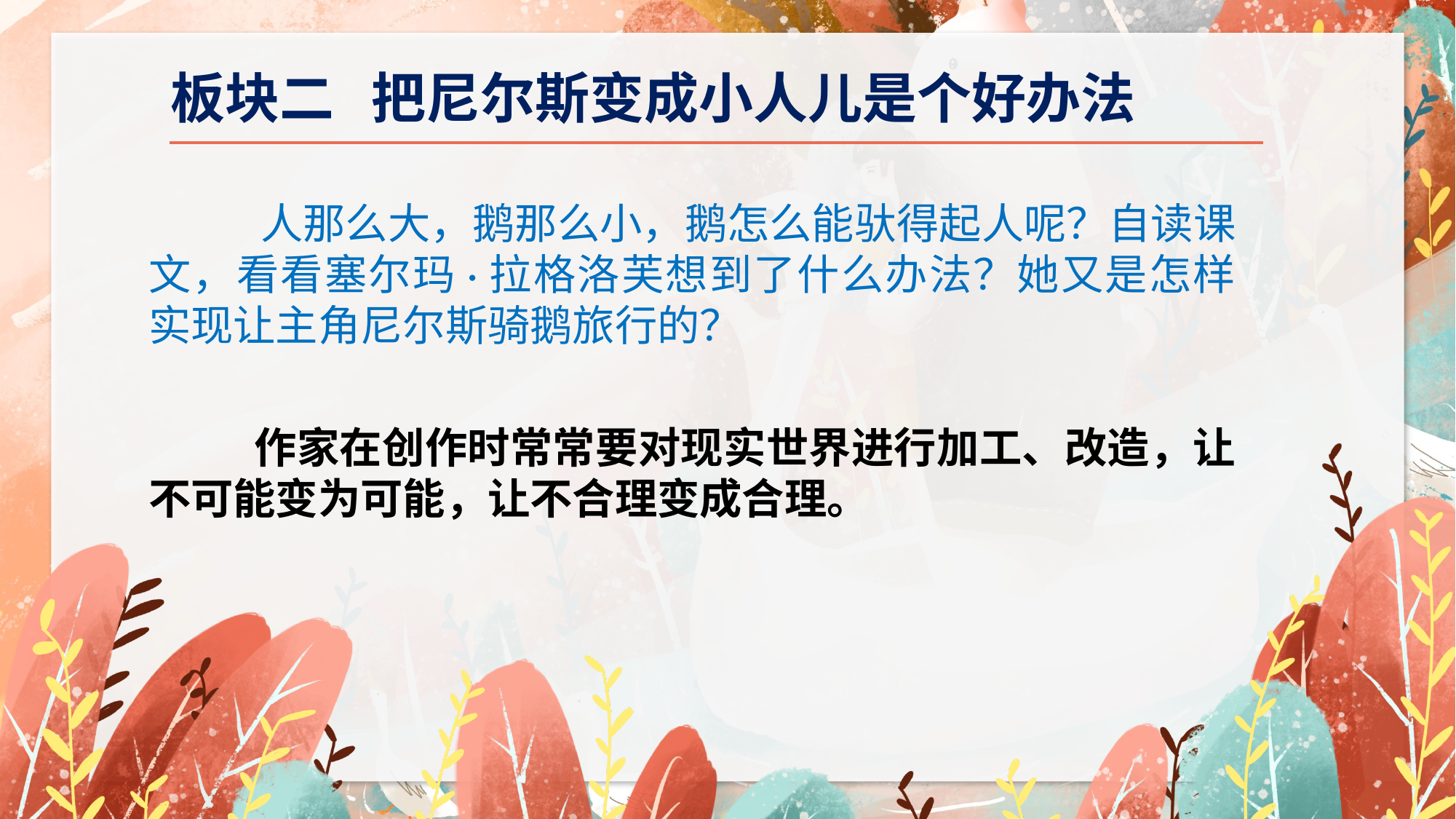

板块二   把尼尔斯变成小人儿是个好办法

       人那么大，鹅那么小，鹅怎么能驮得起人呢？自读课文，看看塞尔玛·拉格洛芙想到了什么办法？她又是怎样实现让主角尼尔斯骑鹅旅行的？
     作家在创作时常常要对现实世界进行加工、改造，让不可能变为可能，让不合理变成合理。